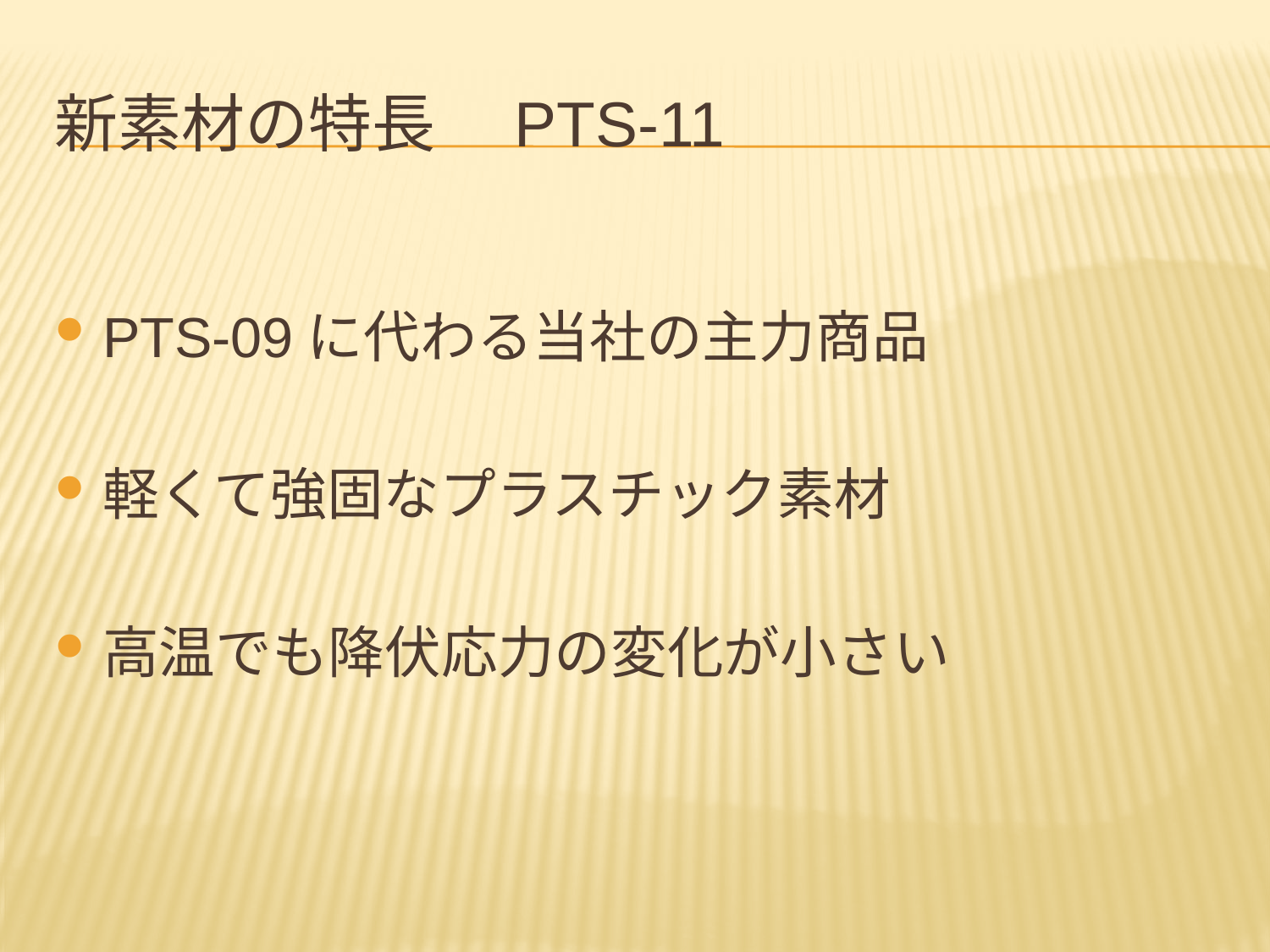

# 新素材の特長　PTS-11

PTS-09に代わる当社の主力商品

軽くて強固なプラスチック素材

高温でも降伏応力の変化が小さい